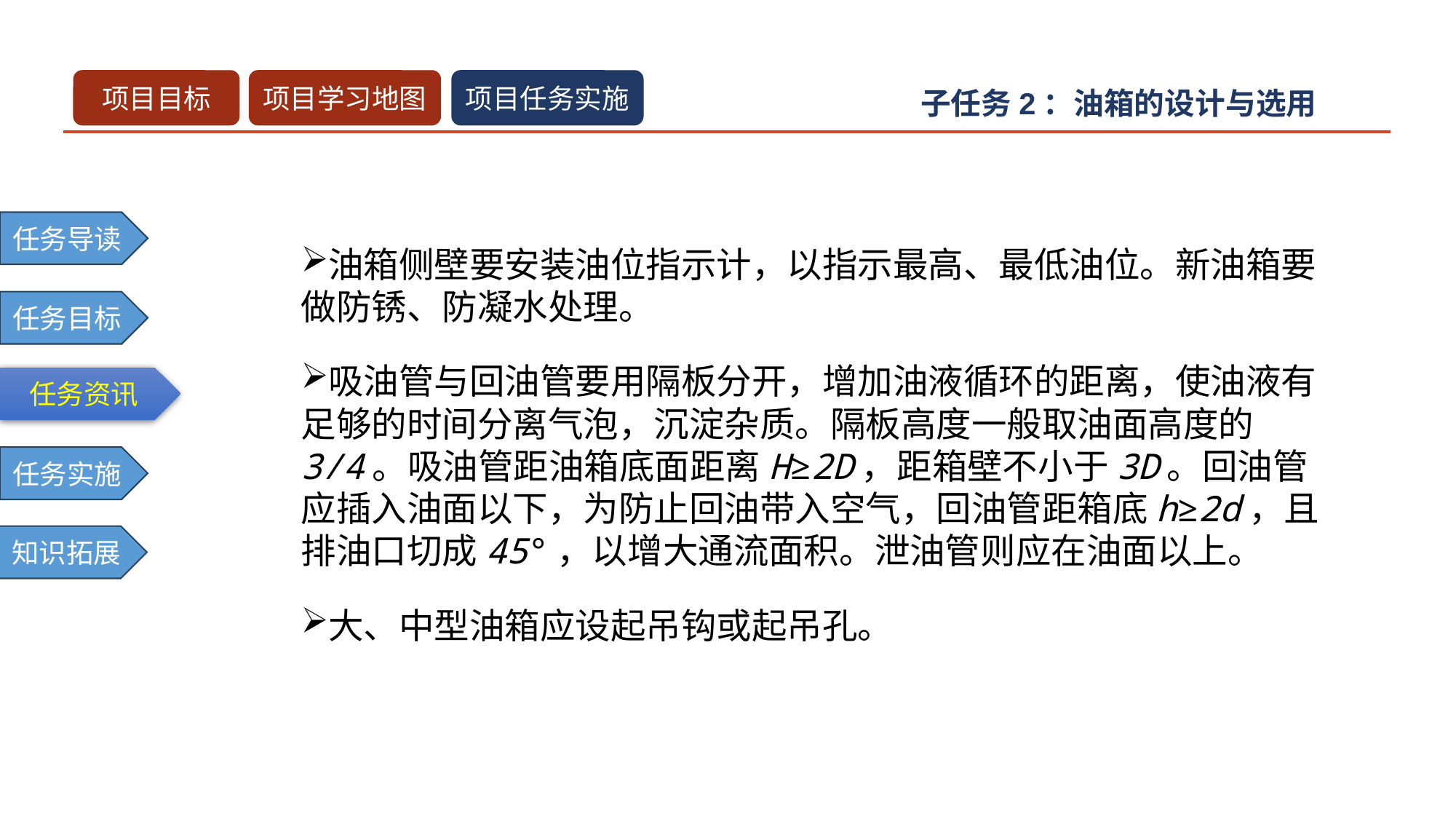

子任务2：油箱的设计与选用
油箱侧壁要安装油位指示计，以指示最高、最低油位。新油箱要做防锈、防凝水处理。
吸油管与回油管要用隔板分开，增加油液循环的距离，使油液有足够的时间分离气泡，沉淀杂质。隔板高度一般取油面高度的3/4。吸油管距油箱底面距离H≥2D，距箱壁不小于3D。回油管应插入油面以下，为防止回油带入空气，回油管距箱底h≥2d，且排油口切成45°，以增大通流面积。泄油管则应在油面以上。
大、中型油箱应设起吊钩或起吊孔。